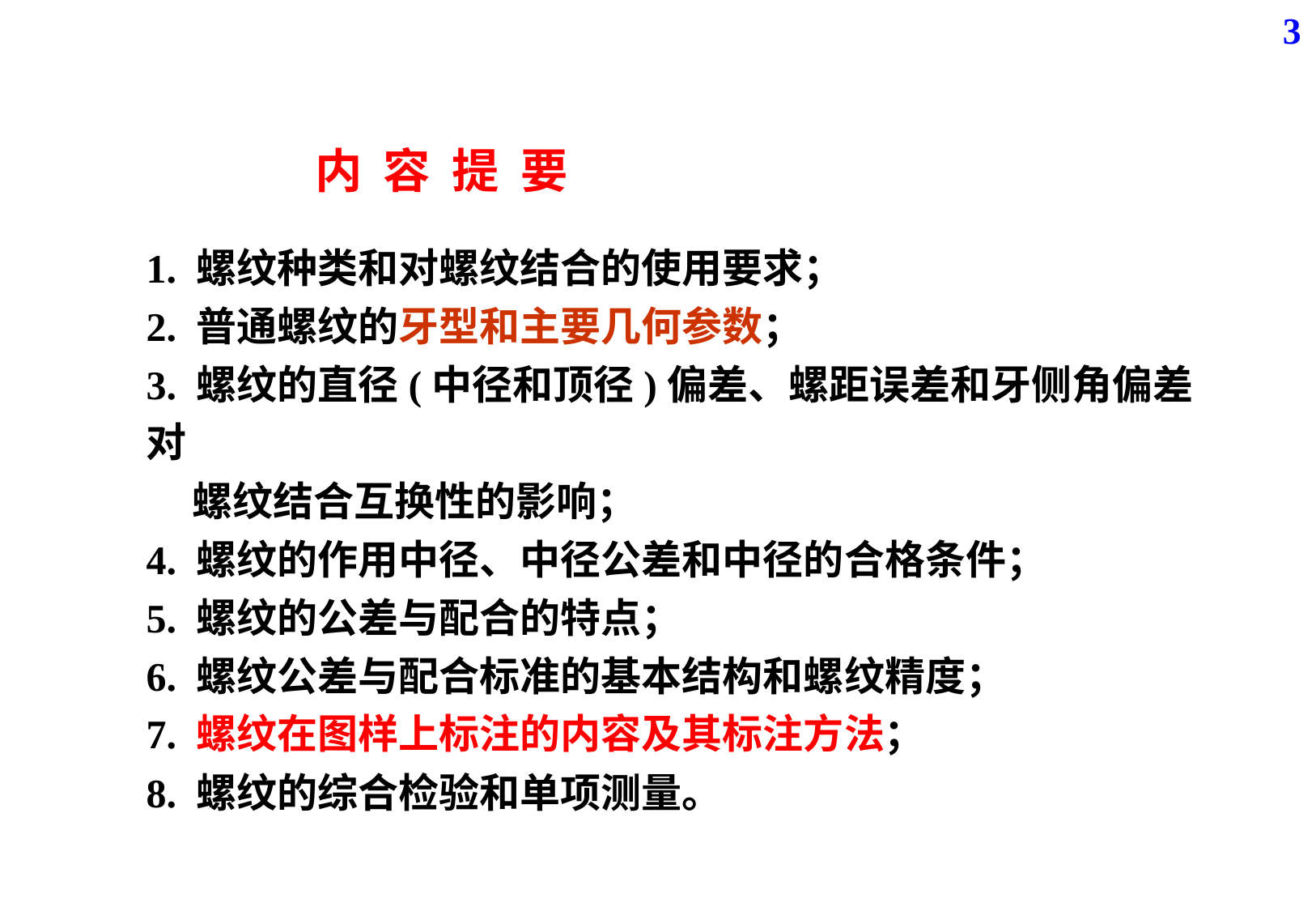

3
内  容  提  要
1. 螺纹种类和对螺纹结合的使用要求；
2. 普通螺纹的牙型和主要几何参数；
3. 螺纹的直径(中径和顶径)偏差、螺距误差和牙侧角偏差对
    螺纹结合互换性的影响；
4. 螺纹的作用中径、中径公差和中径的合格条件；
5. 螺纹的公差与配合的特点；
6. 螺纹公差与配合标准的基本结构和螺纹精度；
7. 螺纹在图样上标注的内容及其标注方法；
8. 螺纹的综合检验和单项测量。